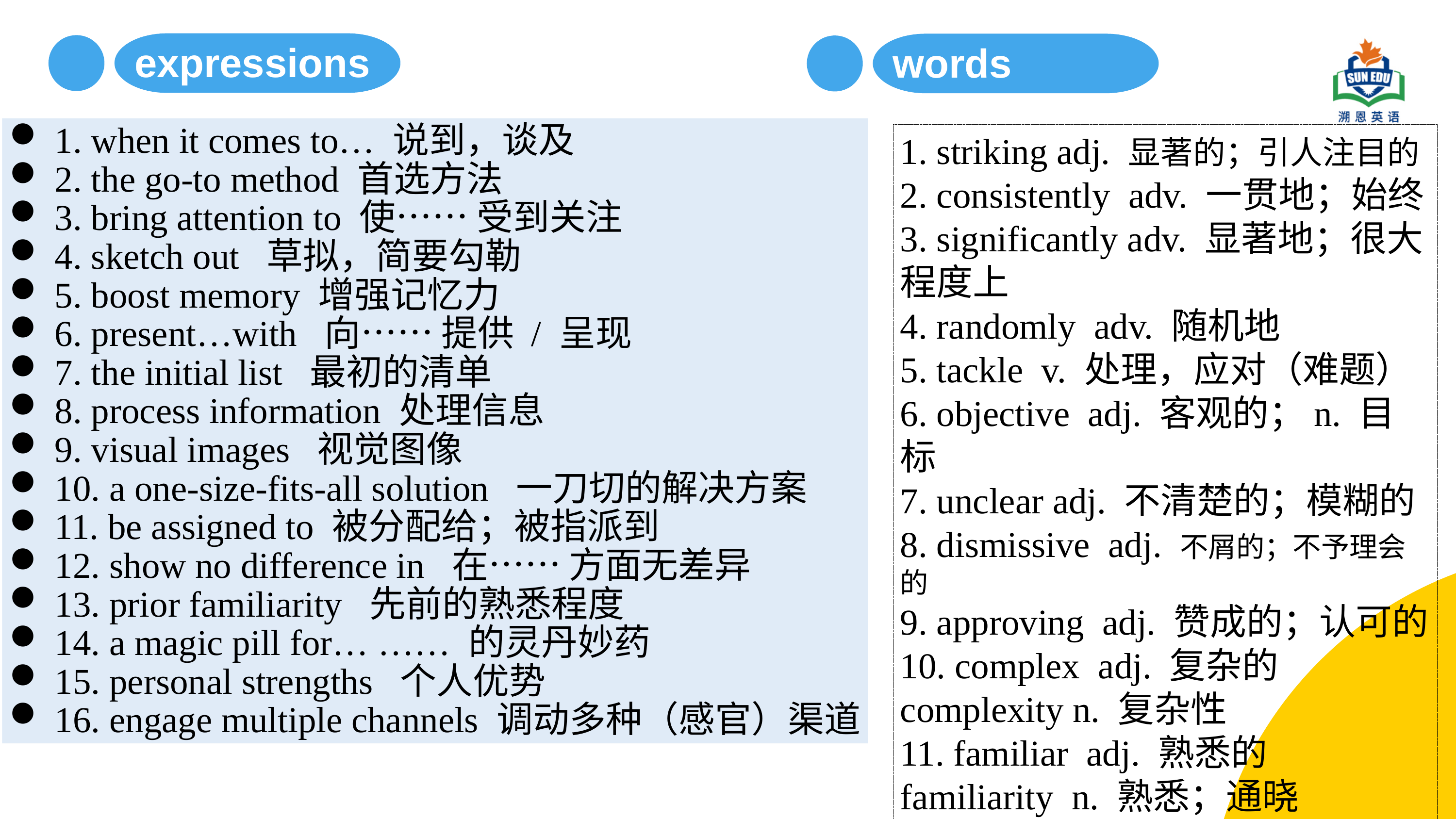

expressions

words
1. when it comes to… 说到，谈及
2. the go‑to method 首选方法
3. bring attention to 使…… 受到关注
4. sketch out  草拟，简要勾勒
5. boost memory 增强记忆力
6. present…with  向…… 提供 / 呈现
7. the initial list  最初的清单
8. process information 处理信息
9. visual images  视觉图像
10. a one‑size‑fits‑all solution  一刀切的解决方案
11. be assigned to 被分配给；被指派到
12. show no difference in  在…… 方面无差异
13. prior familiarity  先前的熟悉程度
14. a magic pill for… …… 的灵丹妙药
15. personal strengths  个人优势
16. engage multiple channels 调动多种（感官）渠道
1. striking adj. 显著的；引人注目的
2. consistently  adv. 一贯地；始终
3. significantly adv. 显著地；很大程度上
4. randomly  adv. 随机地
5. tackle  v. 处理，应对（难题）
6. objective  adj. 客观的；n. 目标
7. unclear adj. 不清楚的；模糊的
8. dismissive  adj. 不屑的；不予理会的
9. approving  adj. 赞成的；认可的
10. complex  adj. 复杂的
complexity n. 复杂性
11. familiar  adj. 熟悉的
familiarity  n. 熟悉；通晓